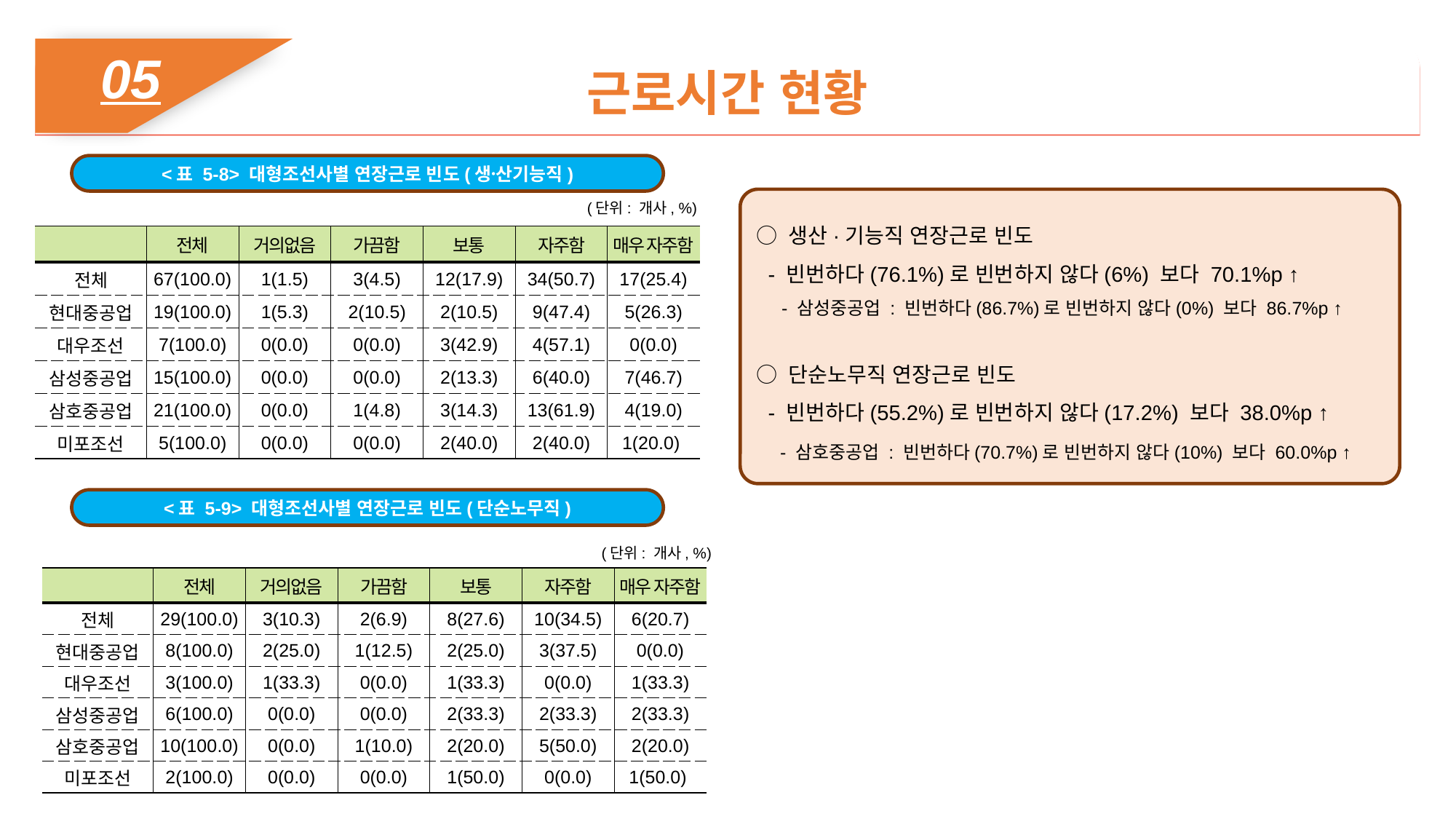

05
근로시간 현황
<표 5-8> 대형조선사별 연장근로 빈도(생산〮기능직)
○ 생산·기능직 연장근로 빈도
  - 빈번하다(76.1%)로 빈번하지 않다(6%) 보다 70.1%p ↑
     - 삼성중공업 : 빈번하다(86.7%)로 빈번하지 않다(0%) 보다 86.7%p ↑

○ 단순노무직 연장근로 빈도
  - 빈번하다(55.2%)로 빈번하지 않다(17.2%) 보다 38.0%p ↑
    - 삼호중공업 : 빈번하다(70.7%)로 빈번하지 않다(10%) 보다 60.0%p ↑
(단위: 개사, %)
|  | 전체 | 거의없음 | 가끔함 | 보통 | 자주함 | 매우 자주함 |
| --- | --- | --- | --- | --- | --- | --- |
| 전체 | 67(100.0) | 1(1.5) | 3(4.5) | 12(17.9) | 34(50.7) | 17(25.4) |
| 현대중공업 | 19(100.0) | 1(5.3) | 2(10.5) | 2(10.5) | 9(47.4) | 5(26.3) |
| 대우조선 | 7(100.0) | 0(0.0) | 0(0.0) | 3(42.9) | 4(57.1) | 0(0.0) |
| 삼성중공업 | 15(100.0) | 0(0.0) | 0(0.0) | 2(13.3) | 6(40.0) | 7(46.7) |
| 삼호중공업 | 21(100.0) | 0(0.0) | 1(4.8) | 3(14.3) | 13(61.9) | 4(19.0) |
| 미포조선 | 5(100.0) | 0(0.0) | 0(0.0) | 2(40.0) | 2(40.0) | 1(20.0) |
<표 5-9> 대형조선사별 연장근로 빈도(단순노무직)
(단위: 개사, %)
|  | 전체 | 거의없음 | 가끔함 | 보통 | 자주함 | 매우 자주함 |
| --- | --- | --- | --- | --- | --- | --- |
| 전체 | 29(100.0) | 3(10.3) | 2(6.9) | 8(27.6) | 10(34.5) | 6(20.7) |
| 현대중공업 | 8(100.0) | 2(25.0) | 1(12.5) | 2(25.0) | 3(37.5) | 0(0.0) |
| 대우조선 | 3(100.0) | 1(33.3) | 0(0.0) | 1(33.3) | 0(0.0) | 1(33.3) |
| 삼성중공업 | 6(100.0) | 0(0.0) | 0(0.0) | 2(33.3) | 2(33.3) | 2(33.3) |
| 삼호중공업 | 10(100.0) | 0(0.0) | 1(10.0) | 2(20.0) | 5(50.0) | 2(20.0) |
| 미포조선 | 2(100.0) | 0(0.0) | 0(0.0) | 1(50.0) | 0(0.0) | 1(50.0) |